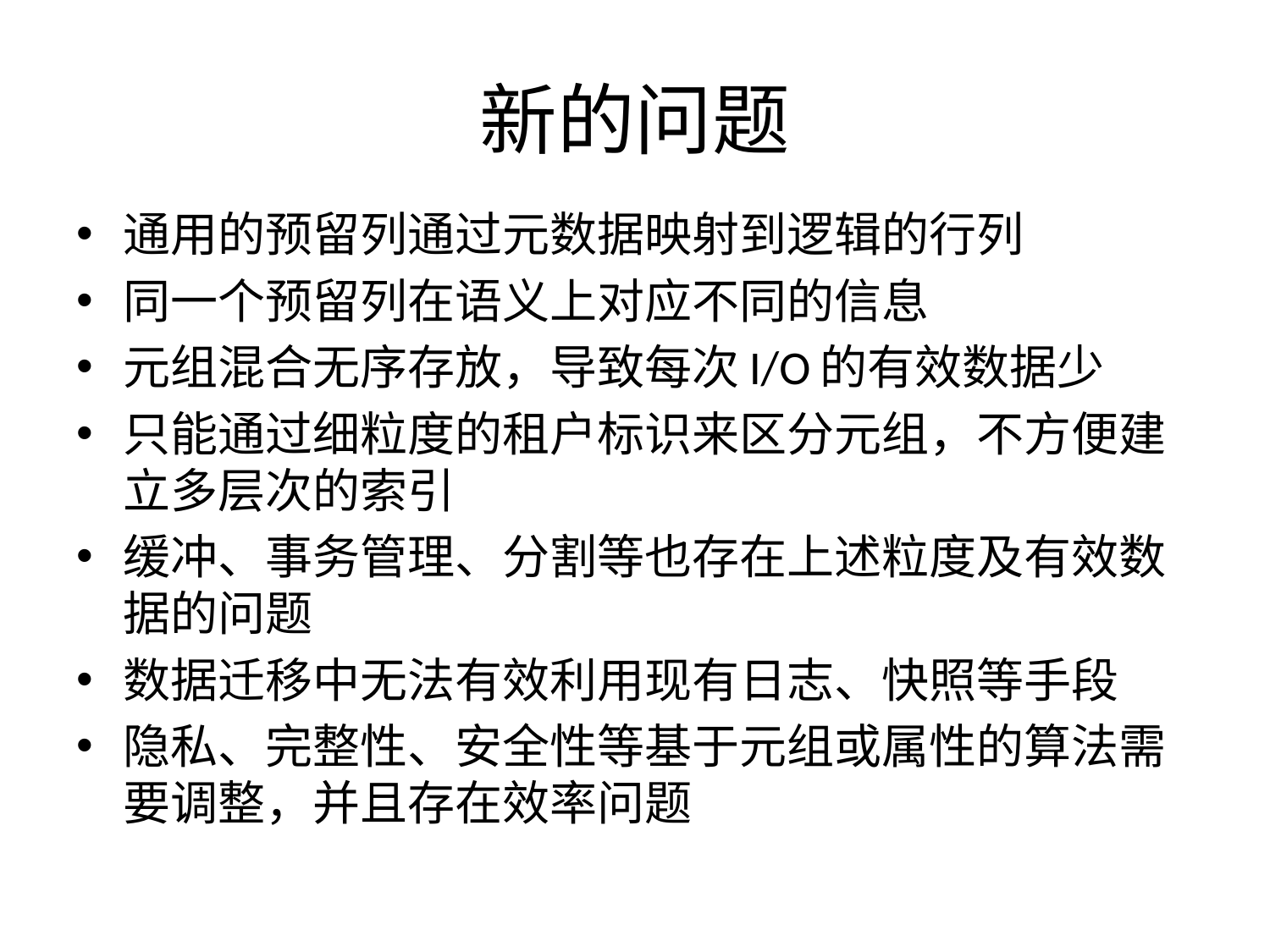

# 新的问题
通用的预留列通过元数据映射到逻辑的行列
同一个预留列在语义上对应不同的信息
元组混合无序存放，导致每次I/O的有效数据少
只能通过细粒度的租户标识来区分元组，不方便建立多层次的索引
缓冲、事务管理、分割等也存在上述粒度及有效数据的问题
数据迁移中无法有效利用现有日志、快照等手段
隐私、完整性、安全性等基于元组或属性的算法需要调整，并且存在效率问题